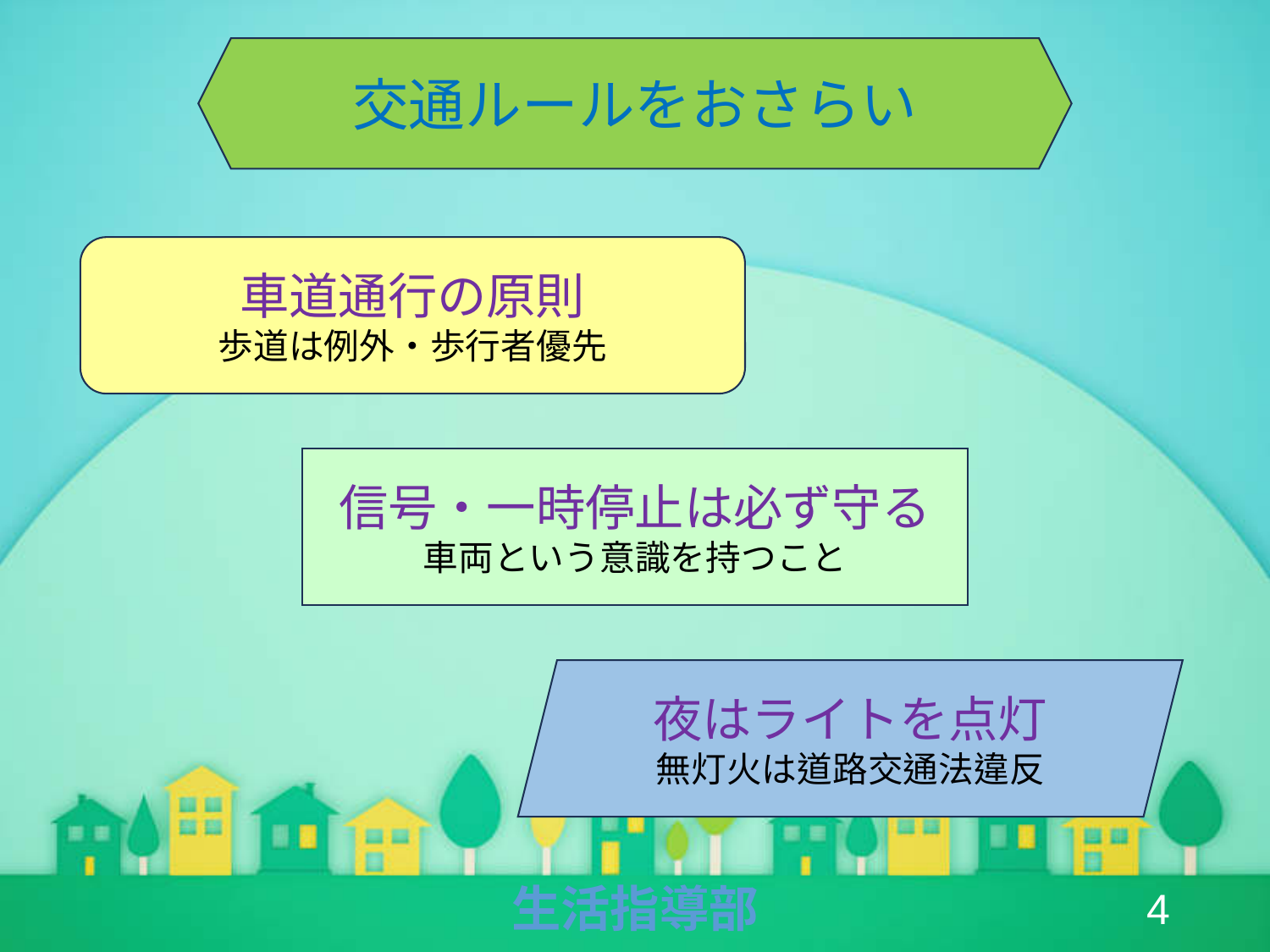

交通ルールをおさらい
車道通行の原則
歩道は例外・歩行者優先
信号・一時停止は必ず守る
車両という意識を持つこと
夜はライトを点灯
無灯火は道路交通法違反
4